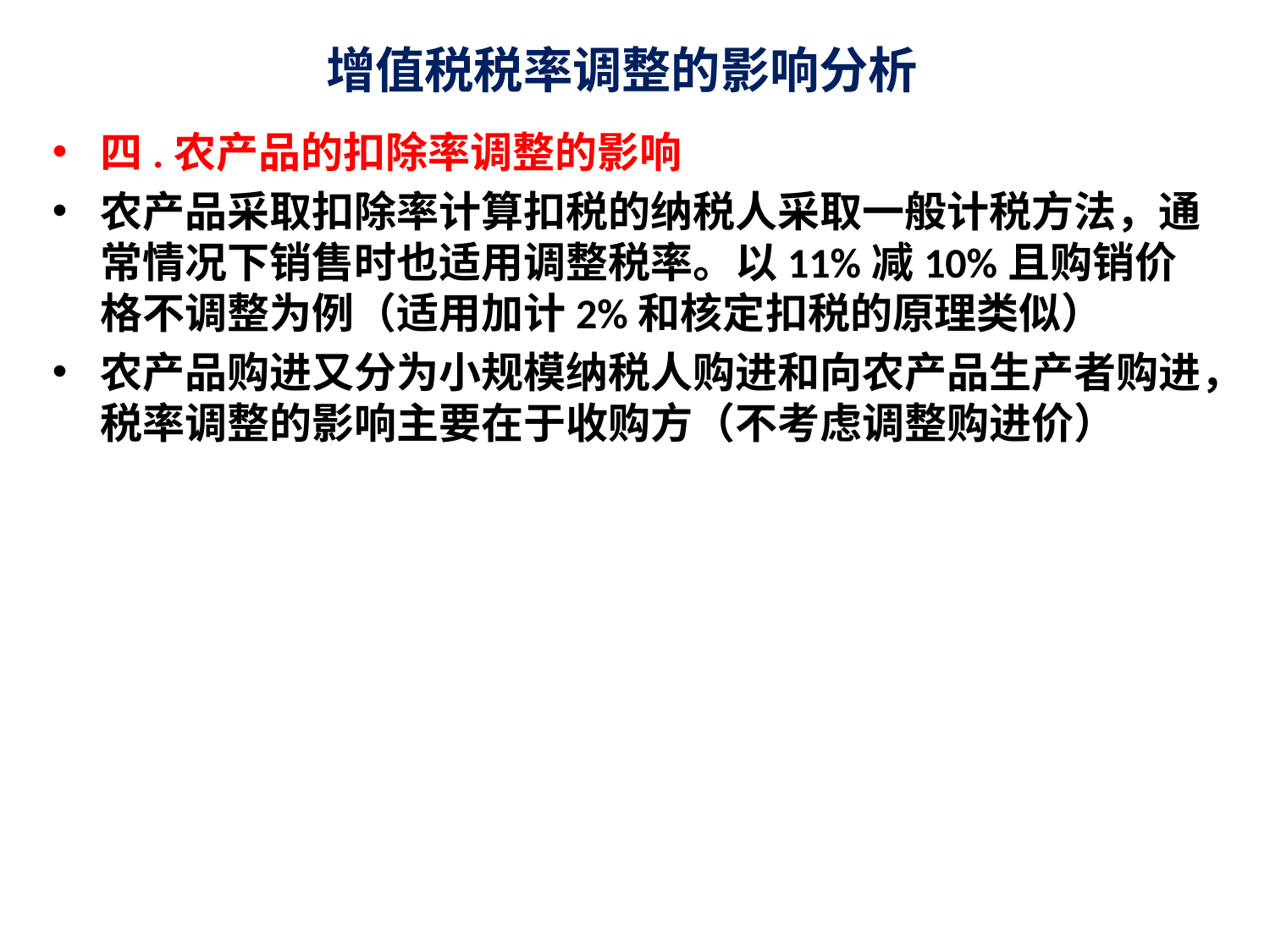

# 增值税税率调整的影响分析
四.农产品的扣除率调整的影响
农产品采取扣除率计算扣税的纳税人采取一般计税方法，通常情况下销售时也适用调整税率。以11%减10%且购销价格不调整为例（适用加计2%和核定扣税的原理类似）
农产品购进又分为小规模纳税人购进和向农产品生产者购进，税率调整的影响主要在于收购方（不考虑调整购进价）